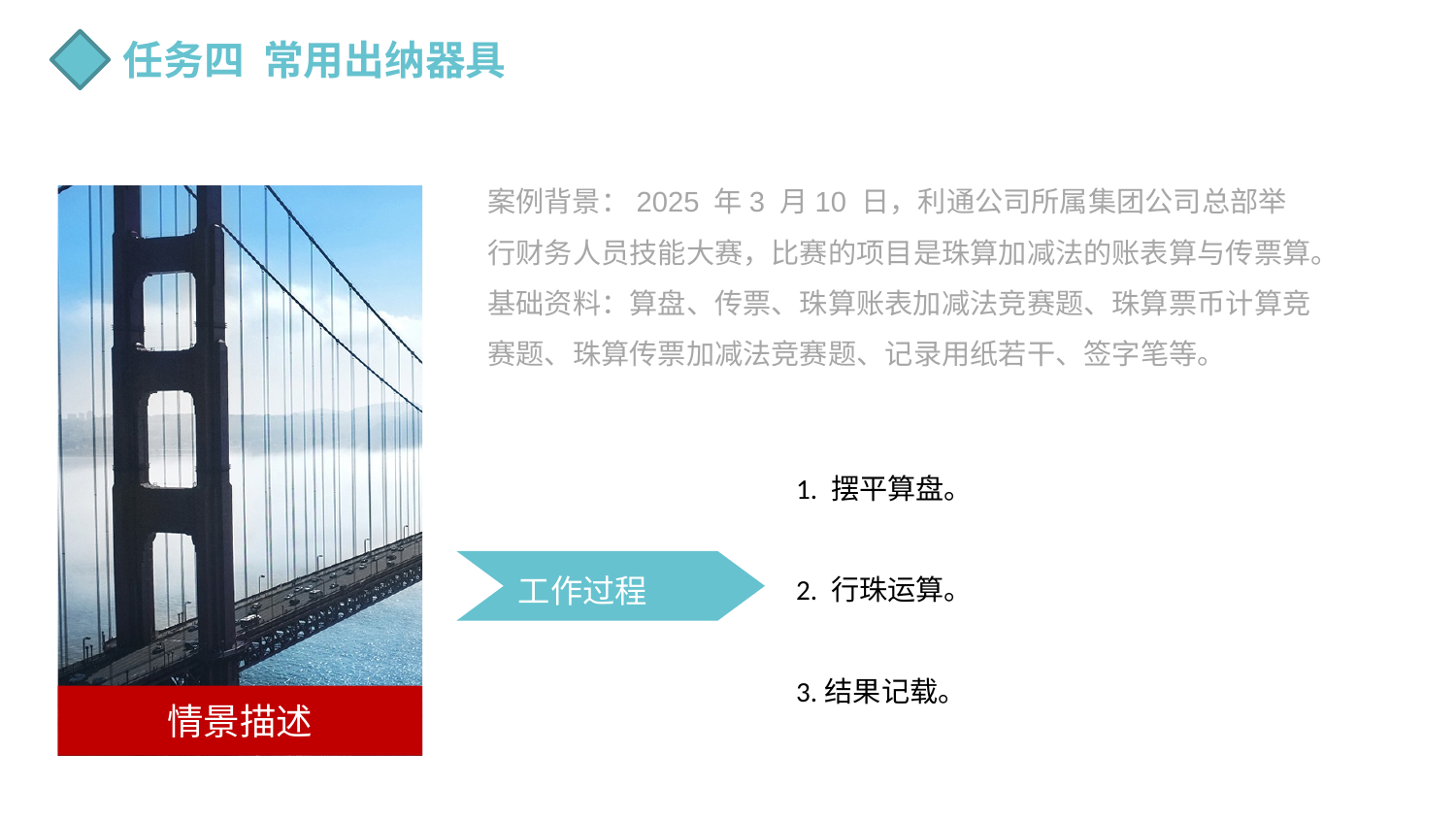

任务四  常用出纳器具

案例背景：2025 年3 月10 日，利通公司所属集团公司总部举行财务人员技能大赛，比赛的项目是珠算加减法的账表算与传票算。
基础资料：算盘、传票、珠算账表加减法竞赛题、珠算票币计算竞赛题、珠算传票加减法竞赛题、记录用纸若干、签字笔等。

情景描述
1. 摆平算盘。
2. 行珠运算。
3.结果记载。
工作过程